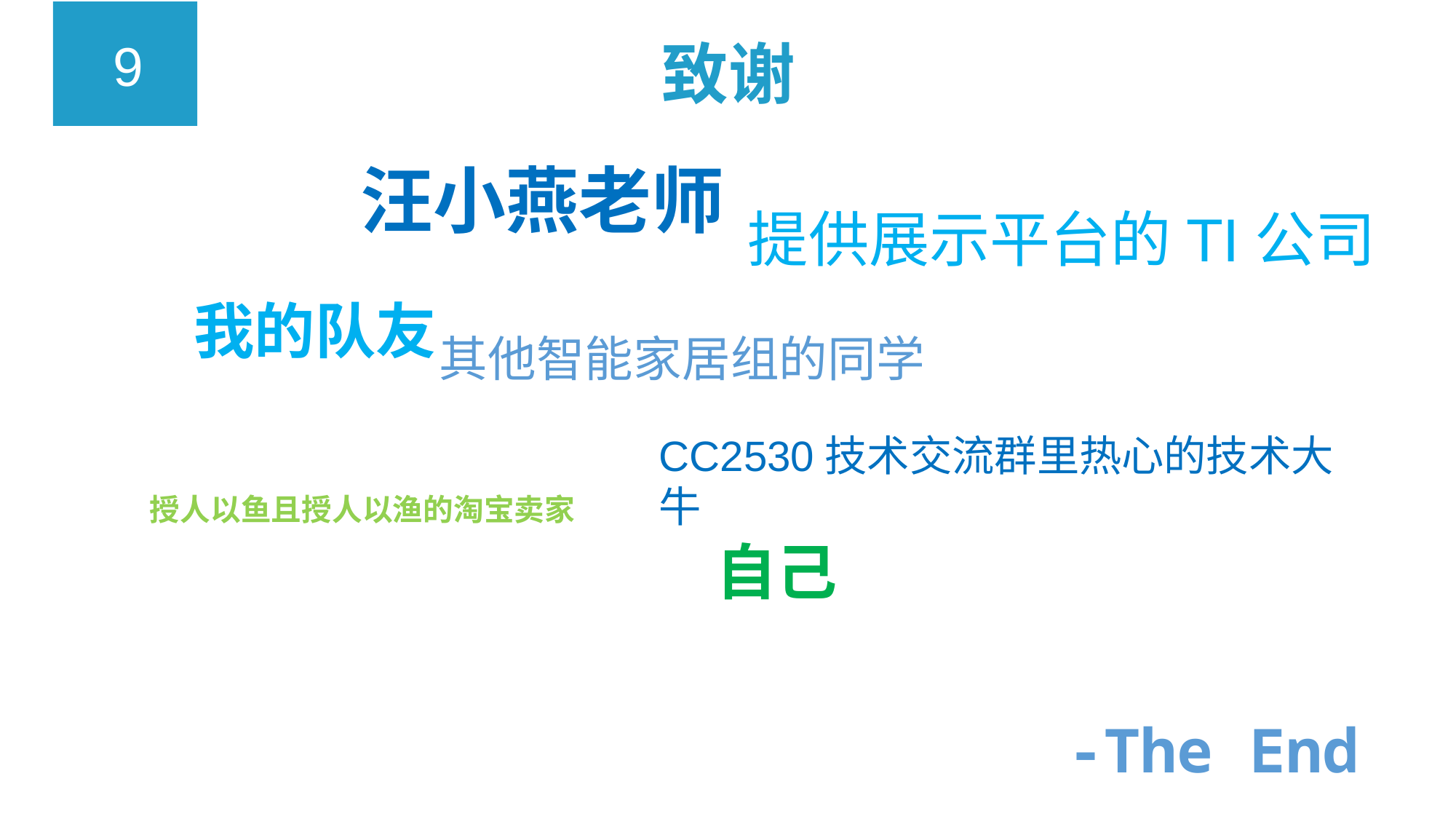

9
	致谢
CC2530技术交流群里热心的技术大牛

汪小燕老师
其他智能家居组的同学

提供展示平台的TI公司
我的队友

授人以鱼且授人以渔的淘宝卖家
自己

-The End